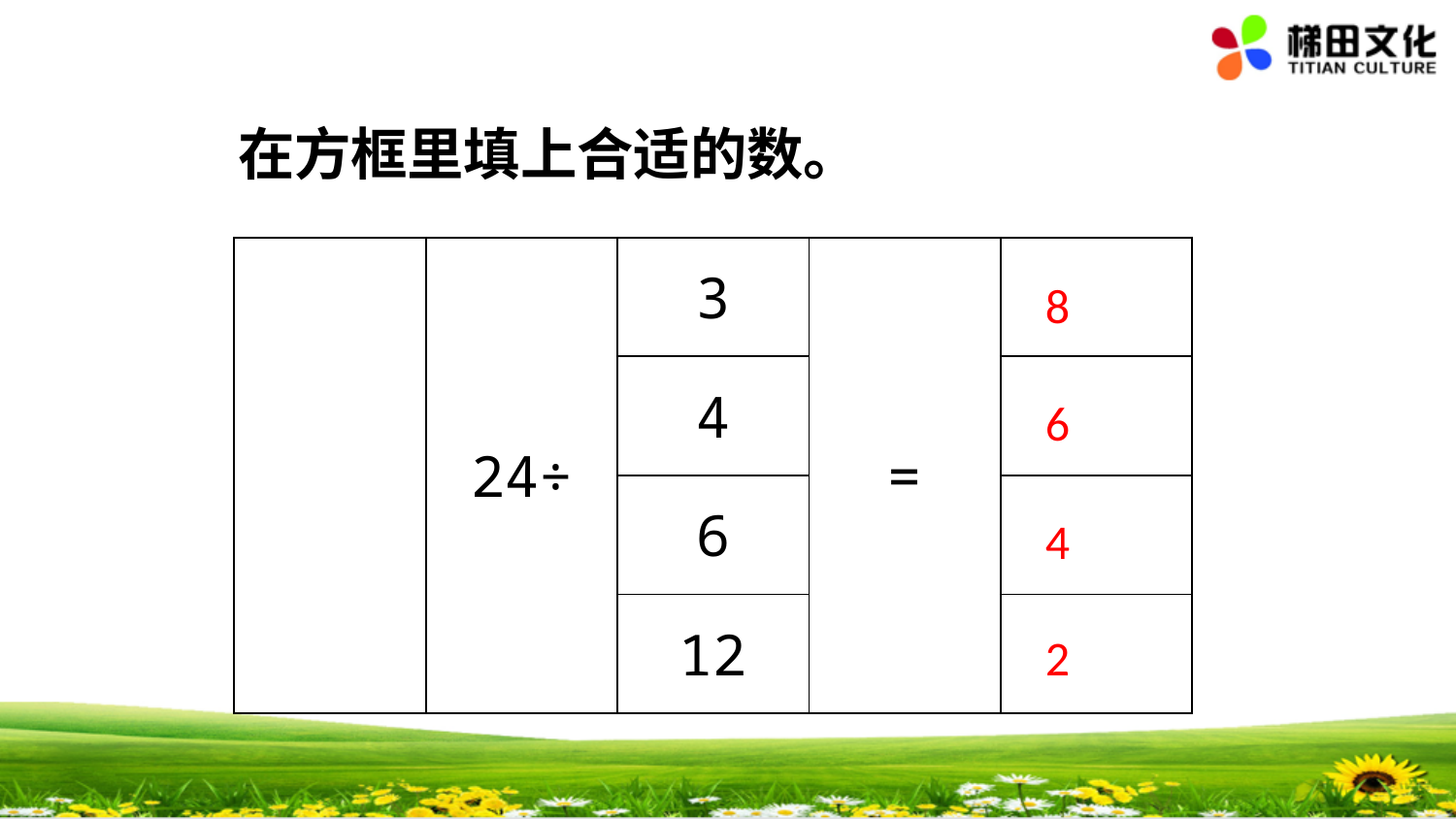

在方框里填上合适的数。
|  | 24÷ | 3 | = |  |
| --- | --- | --- | --- | --- |
|  |  | 4 |  |  |
|  |  | 6 |  |  |
|  |  | 12 |  |  |
8
6
4
2